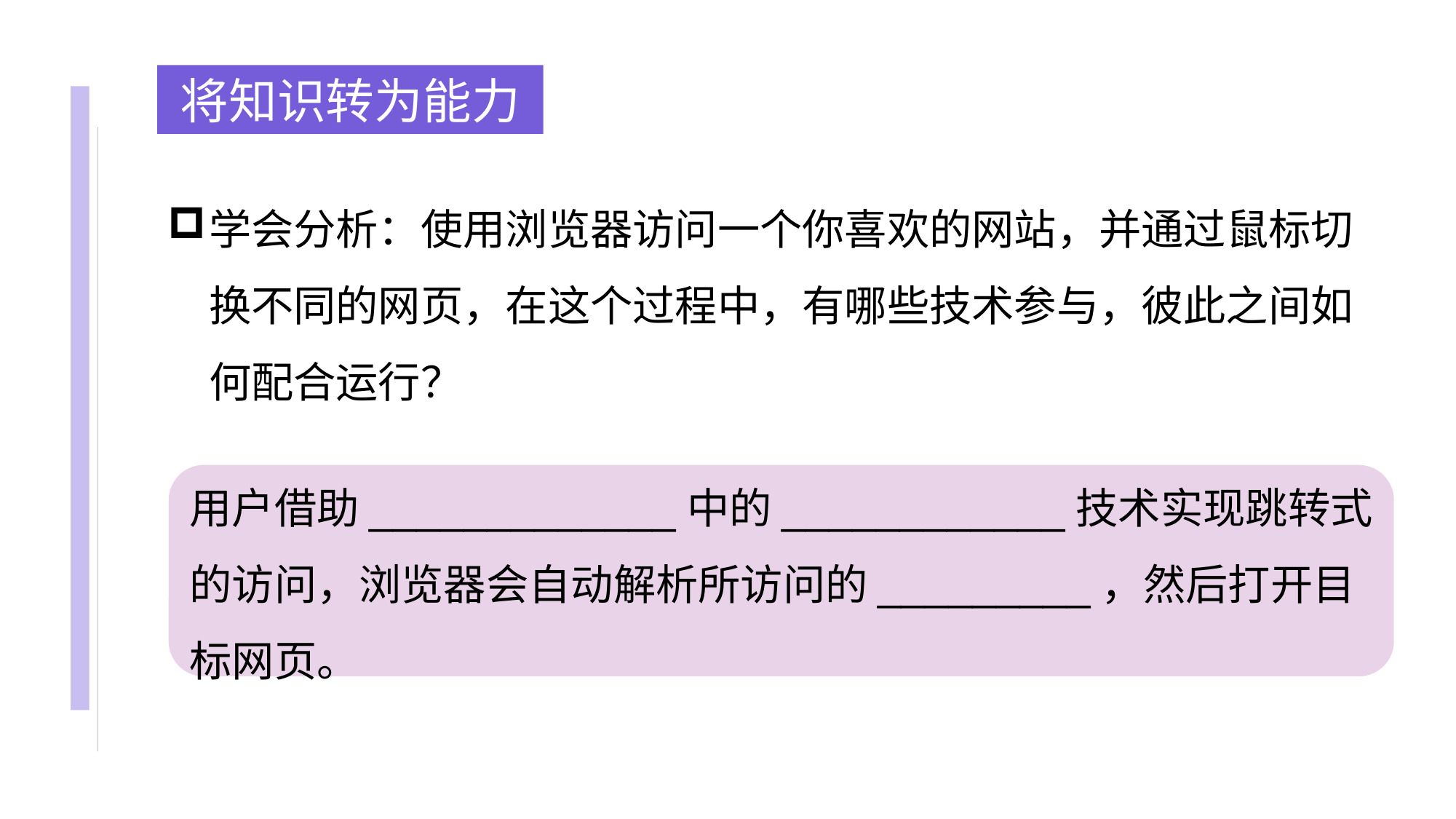

将知识转为能力

学会分析：使用浏览器访问一个你喜欢的网站，并通过鼠标切换不同的网页，在这个过程中，有哪些技术参与，彼此之间如何配合运行？

用户借助_____________中的____________技术实现跳转式的访问，浏览器会自动解析所访问的_________，然后打开目标网页。